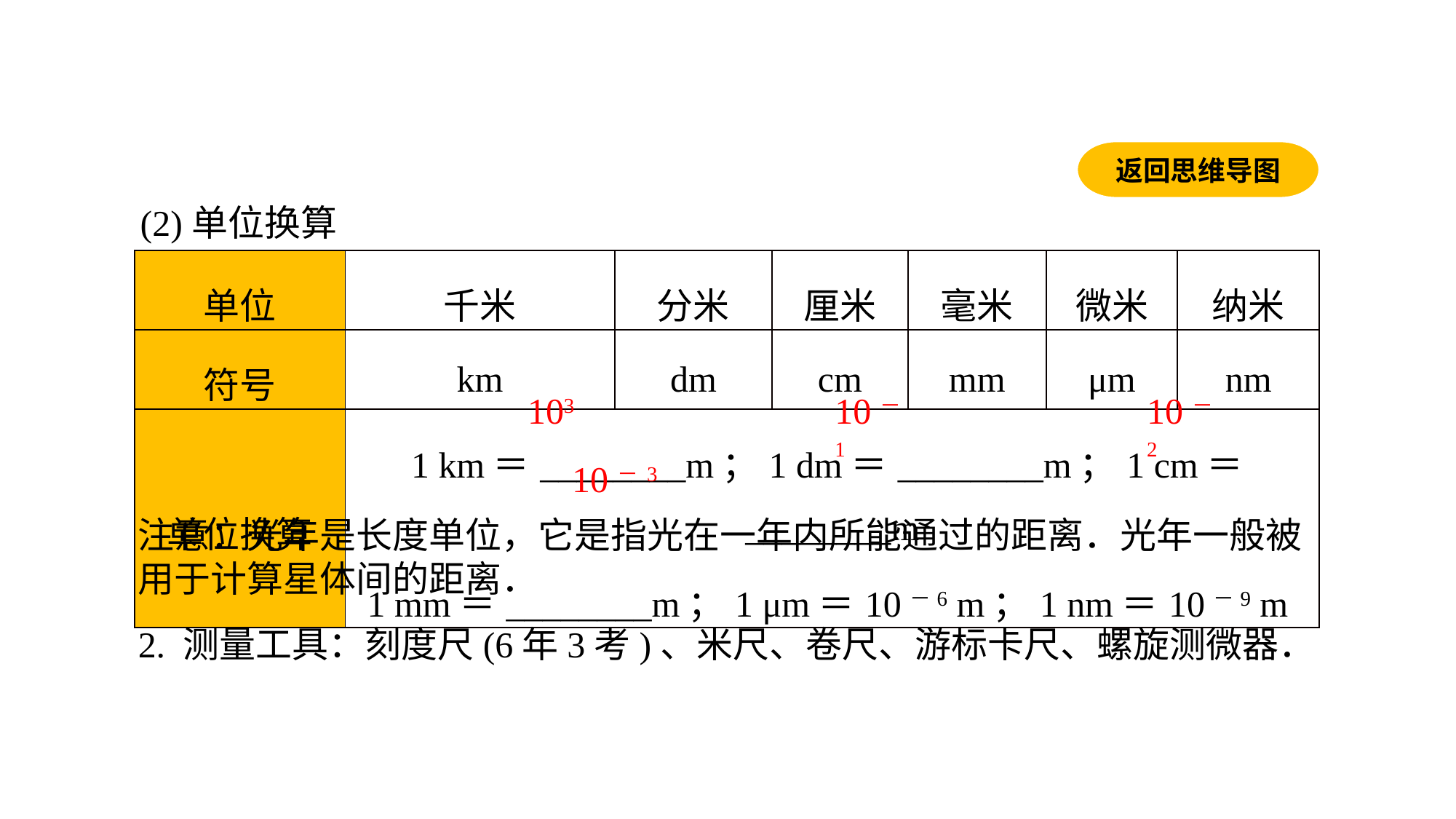

返回思维导图
(2)单位换算
| 单位 | 千米 | 分米 | 厘米 | 毫米 | 微米 | 纳米 |
| --- | --- | --- | --- | --- | --- | --- |
| 符号 | km | dm | cm | mm | μm | nm |
| 单位换算 | 1 km＝\_\_\_\_\_\_\_\_m；1 dm＝\_\_\_\_\_\_\_\_m；1 cm＝\_\_\_\_\_\_\_\_m 1 mm＝\_\_\_\_\_\_\_\_m；1 μm＝10－6 m；1 nm＝10－9 m |  |  |  |  |  |
103
10－1
10－2
10－3
注意：光年是长度单位，它是指光在一年内所能通过的距离．光年一般被用于计算星体间的距离．2. 测量工具：刻度尺(6年3考)、米尺、卷尺、游标卡尺、螺旋测微器．